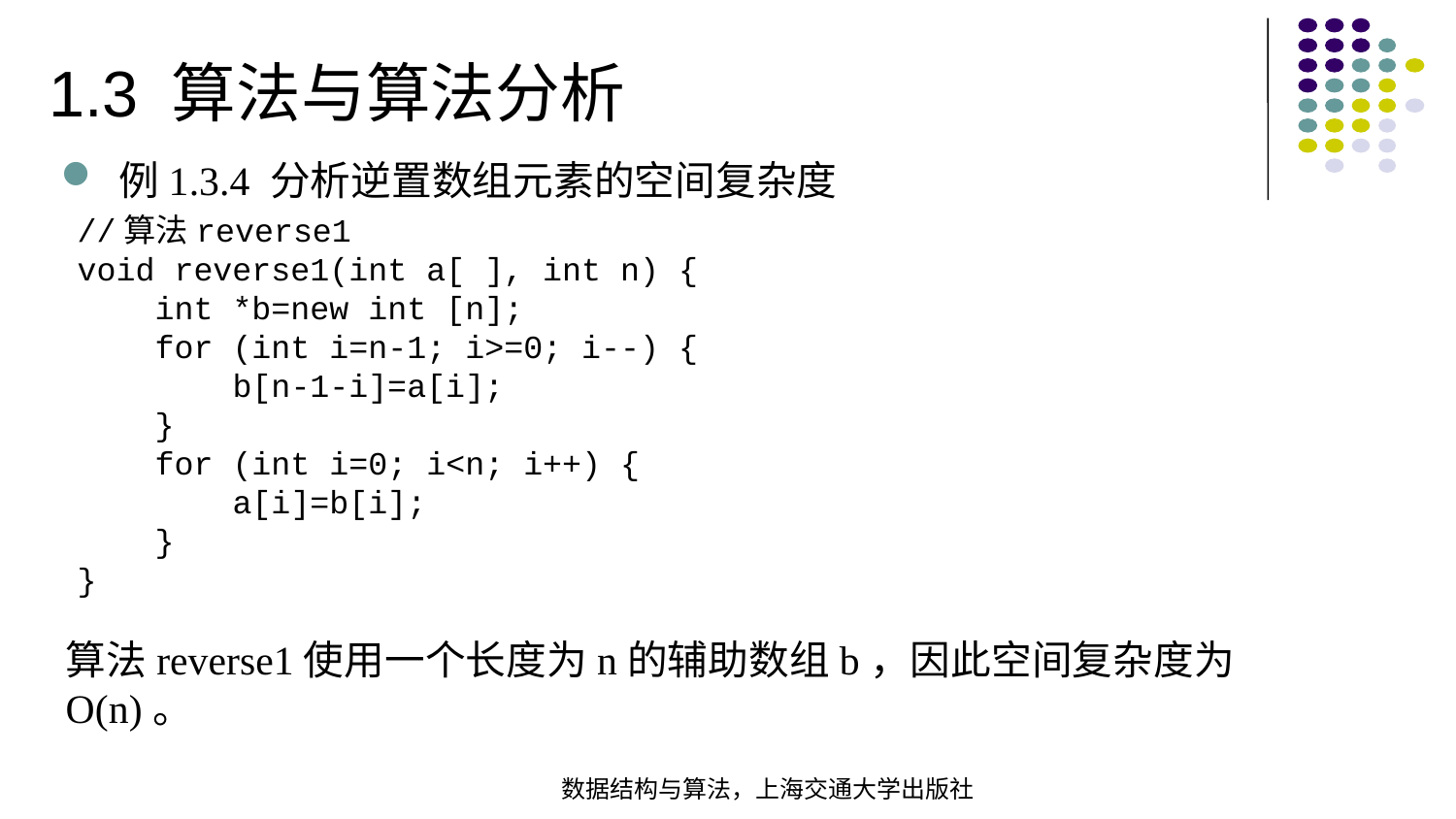

1.3 算法与算法分析
例1.3.4 分析逆置数组元素的空间复杂度
//算法reverse1void reverse1(int a[ ], int n) {    int *b=new int [n];    for (int i=n-1; i>=0; i--) {        b[n-1-i]=a[i];    }    for (int i=0; i<n; i++) {        a[i]=b[i];    }
}
算法reverse1使用一个长度为n的辅助数组b，因此空间复杂度为O(n)。